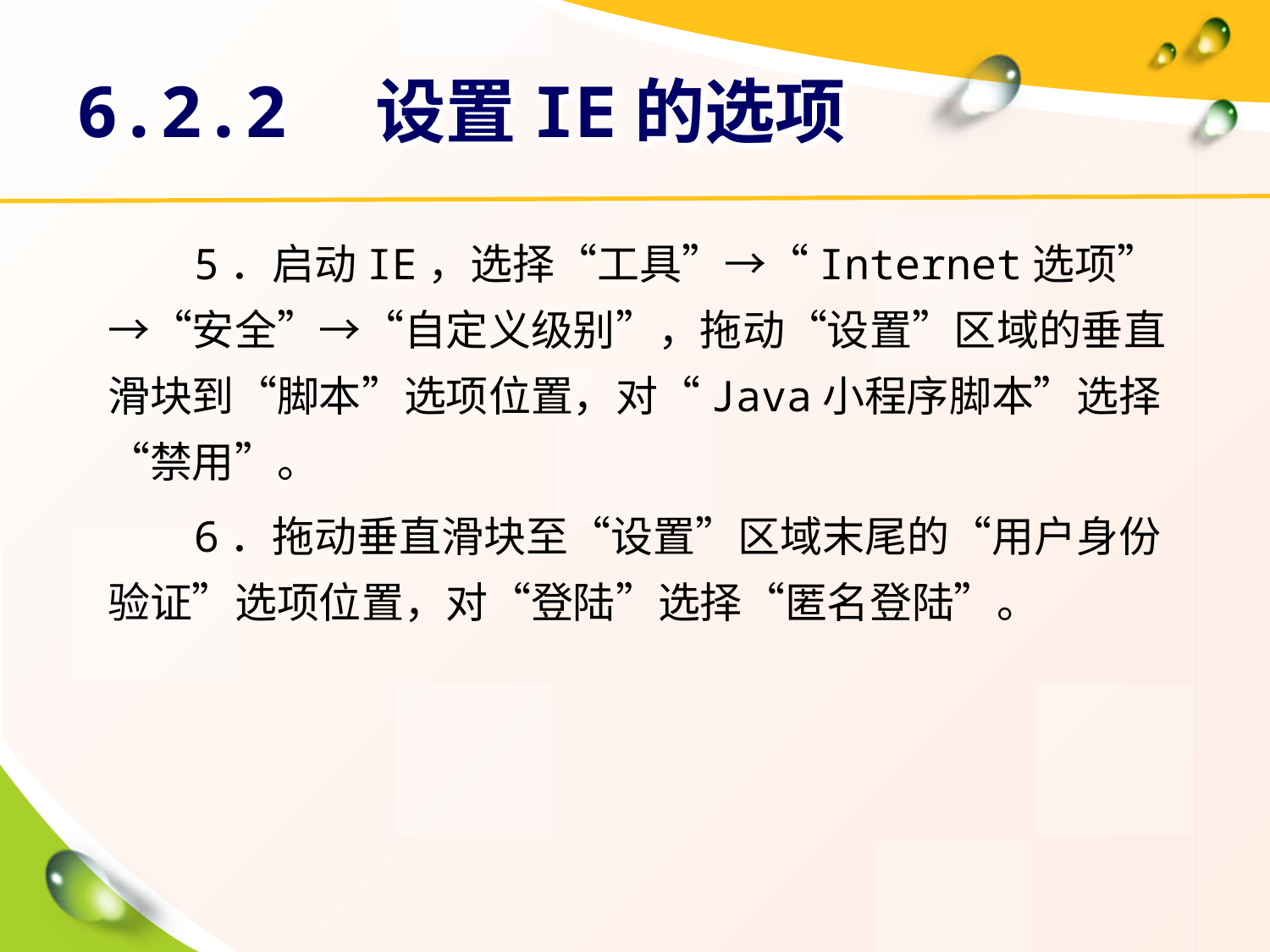

# 6.2.2　设置IE的选项
5．启动IE，选择“工具”→“Internet选项”→“安全”→“自定义级别”，拖动“设置”区域的垂直滑块到“脚本”选项位置，对“Java小程序脚本”选择“禁用”。
6．拖动垂直滑块至“设置”区域末尾的“用户身份验证”选项位置，对“登陆”选择“匿名登陆”。